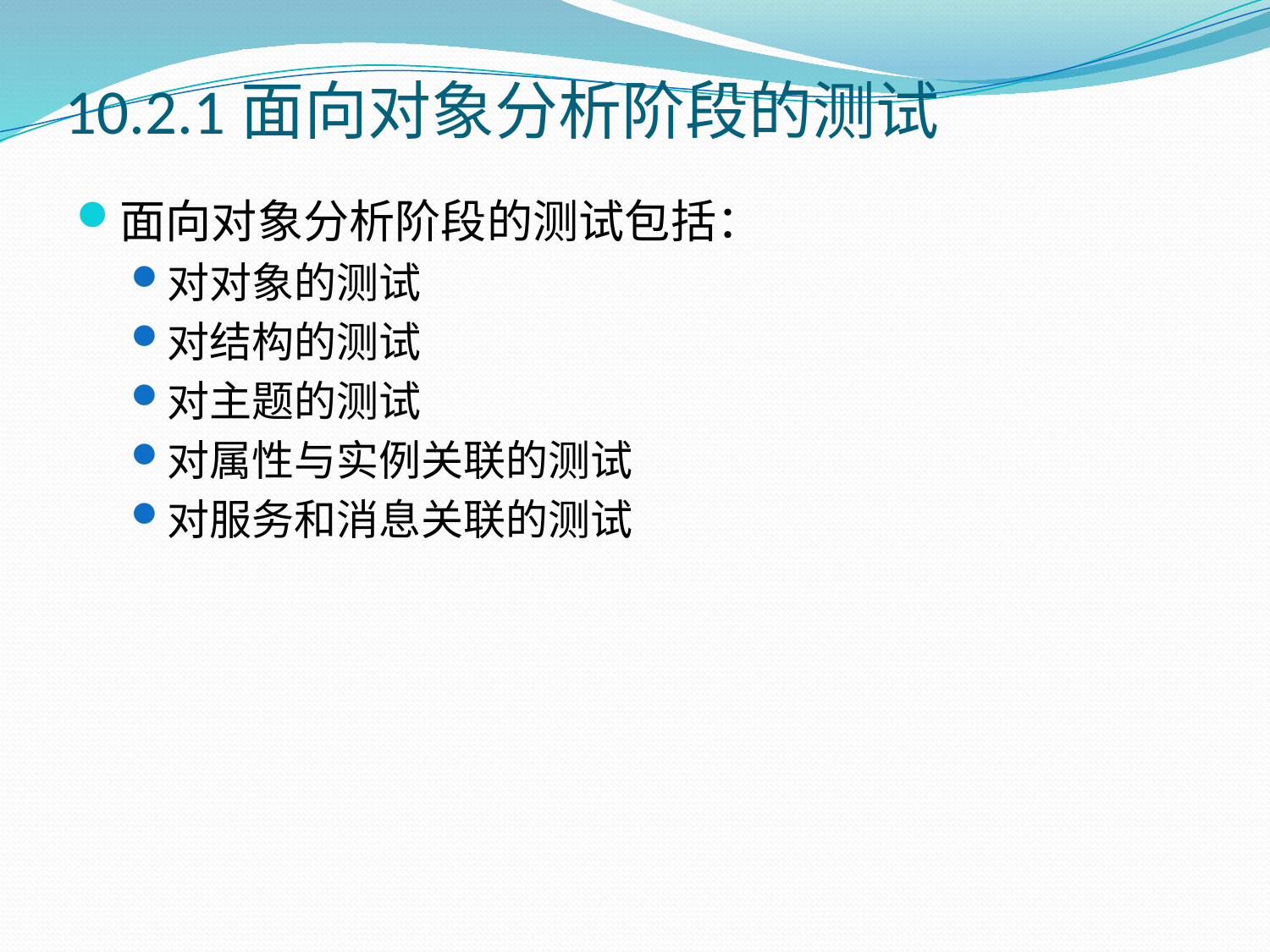

# 10.2.1面向对象分析阶段的测试
面向对象分析阶段的测试包括：
对对象的测试
对结构的测试
对主题的测试
对属性与实例关联的测试
对服务和消息关联的测试